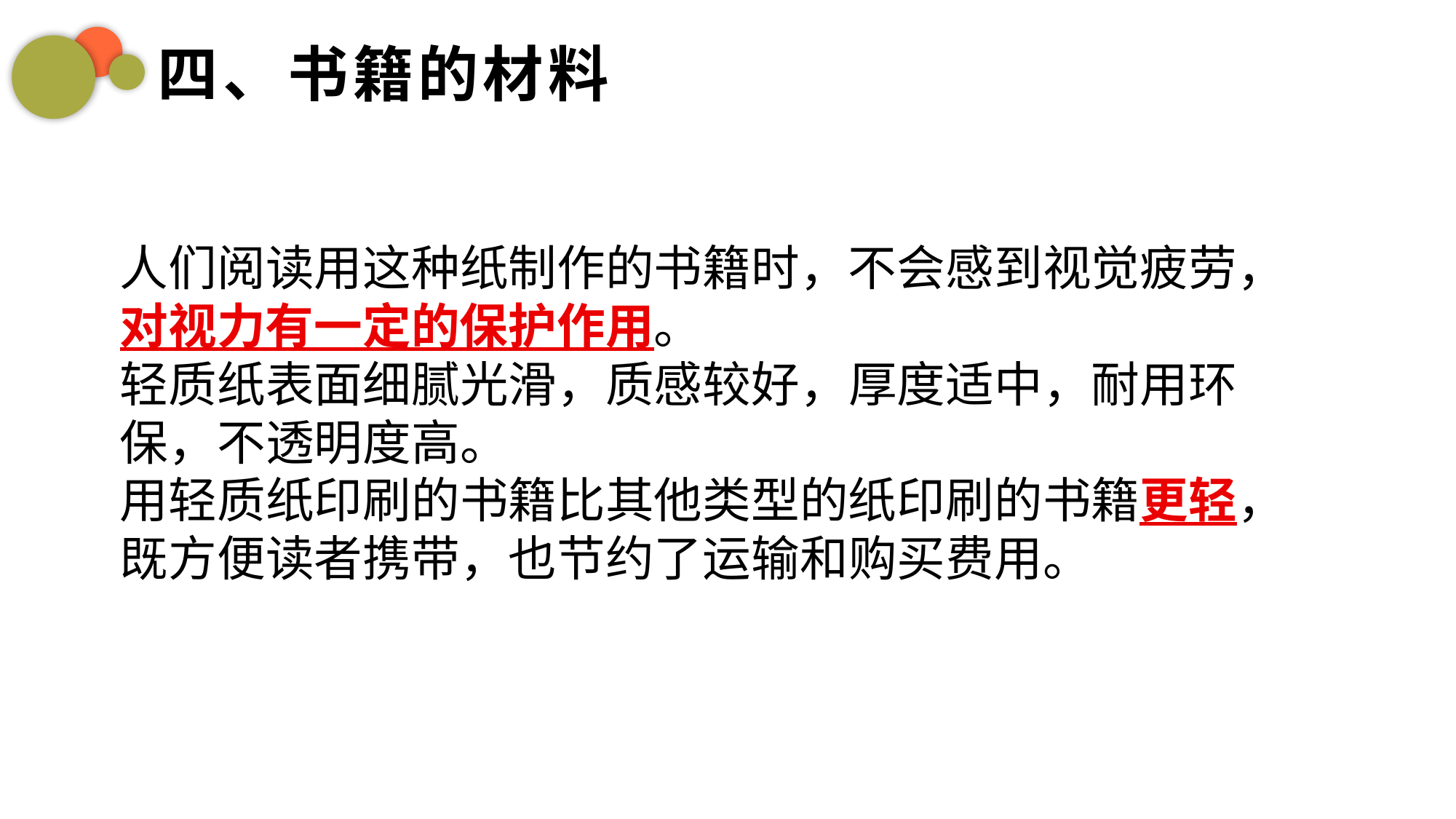

四、书籍的材料
人们阅读用这种纸制作的书籍时，不会感到视觉疲劳，对视力有一定的保护作用。
轻质纸表面细腻光滑，质感较好，厚度适中，耐用环保，不透明度高。
用轻质纸印刷的书籍比其他类型的纸印刷的书籍更轻，既方便读者携带，也节约了运输和购买费用。